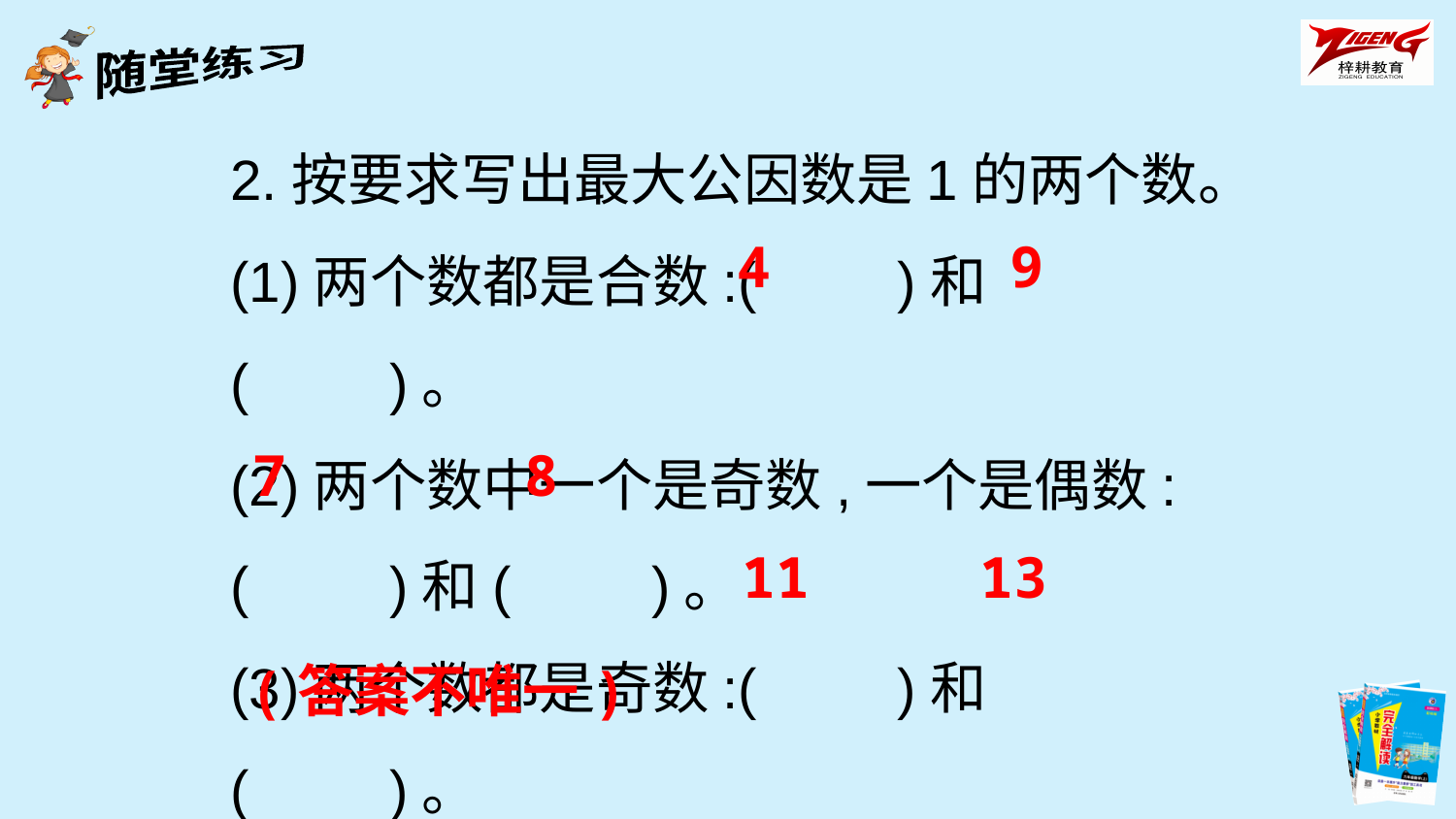

2.按要求写出最大公因数是1的两个数。
(1)两个数都是合数:(　　)和(　　)。
(2)两个数中一个是奇数,一个是偶数:
(　　)和(　　)。
(3)两个数都是奇数:(　　)和(　　)。
4       9
7       8
11     13
(答案不唯一)